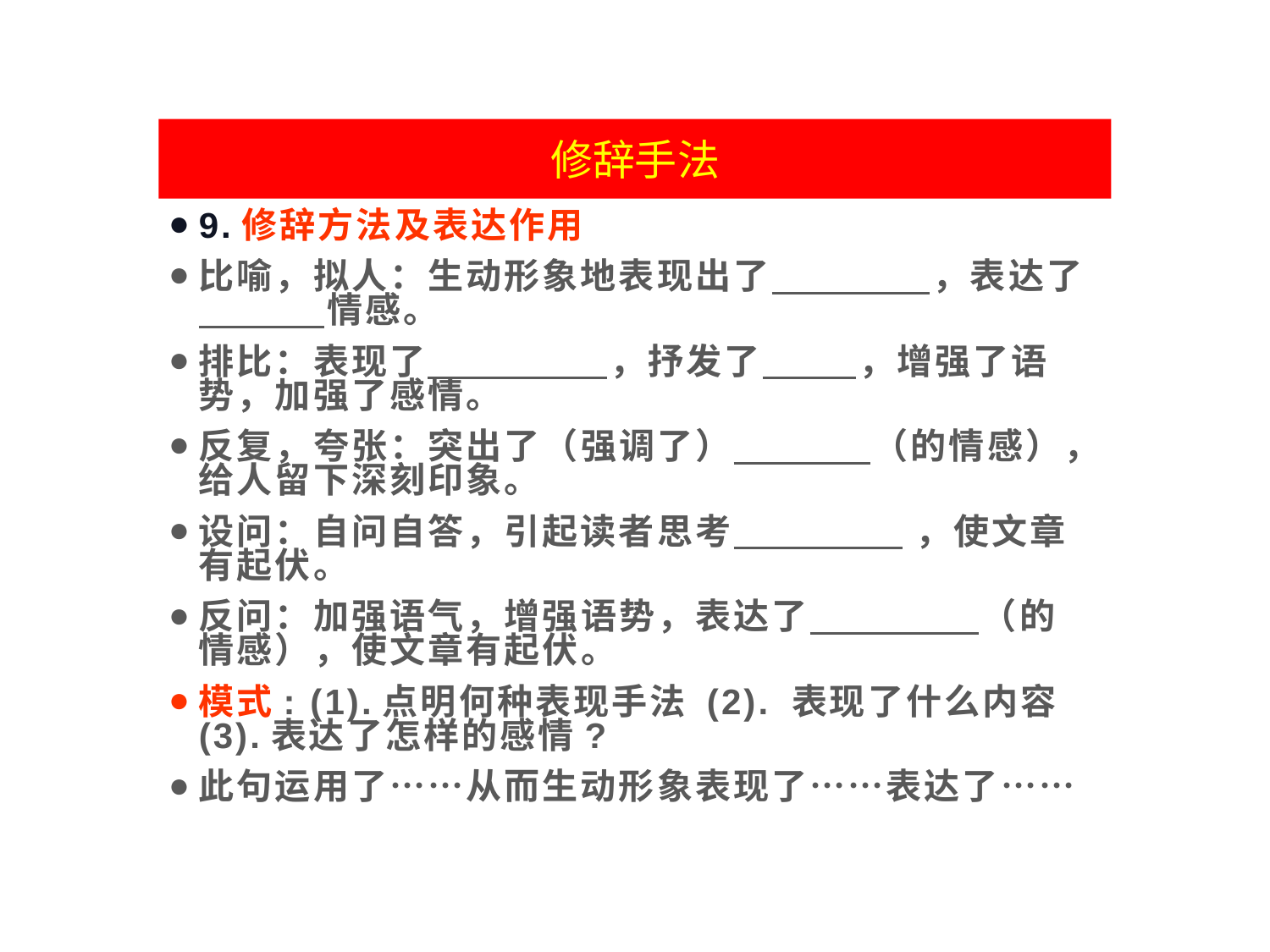

修辞手法
表现手法
9.修辞方法及表达作用
比喻，拟人：生动形象地表现出了               ，表达了             情感。
排比：表现了                 ，抒发了         ，增强了语势，加强了感情。
反复，夸张：突出了（强调了）             （的情感），给人留下深刻印象。
设问：自问自答，引起读者思考                 ，使文章有起伏。
反问：加强语气，增强语势，表达了                （的情感），使文章有起伏。
模式: (1).点明何种表现手法 (2). 表现了什么内容(3).表达了怎样的感情?
此句运用了……从而生动形象表现了……表达了……
16